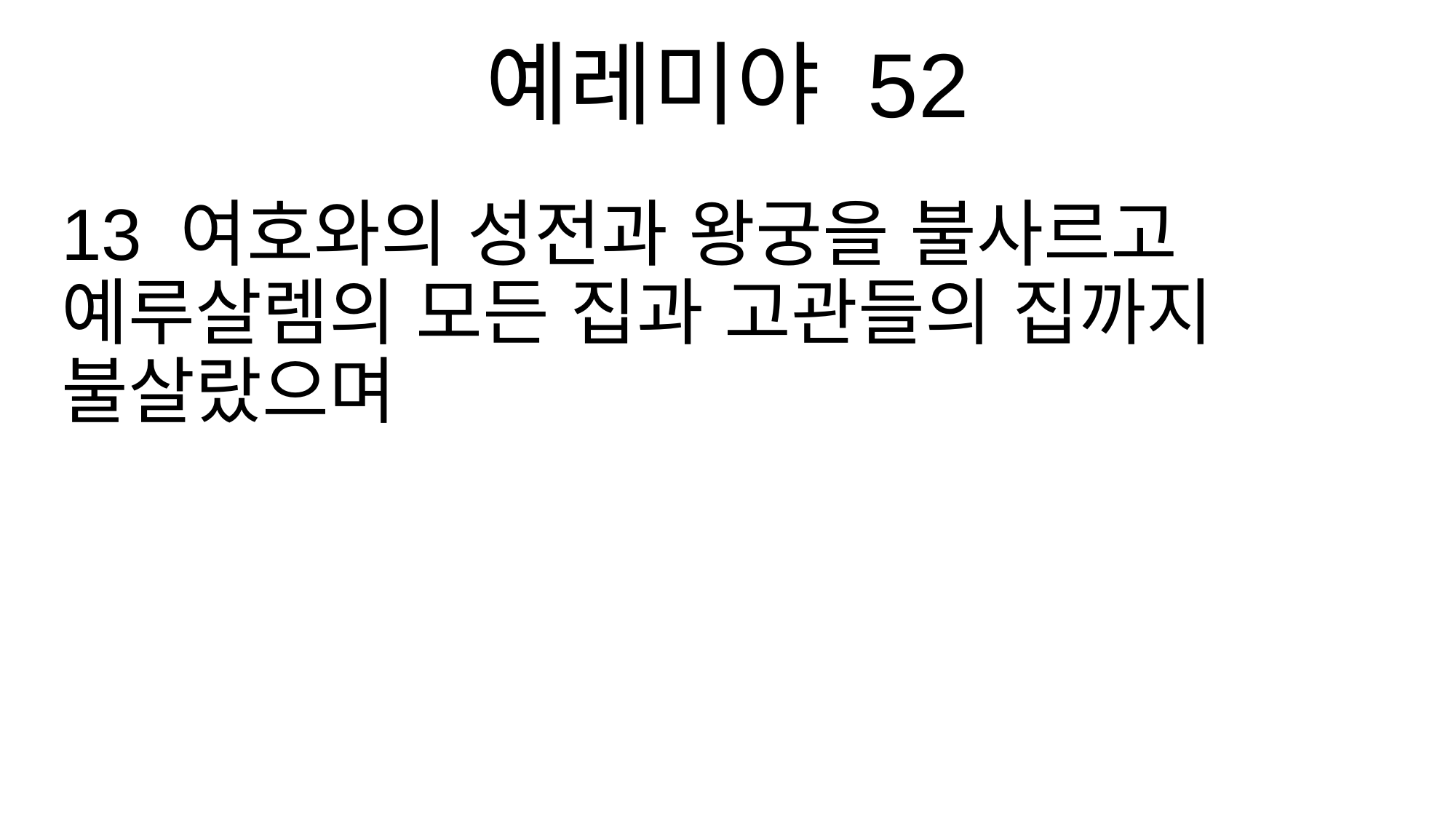

예레미야 52
13 여호와의 성전과 왕궁을 불사르고 예루살렘의 모든 집과 고관들의 집까지 불살랐으며